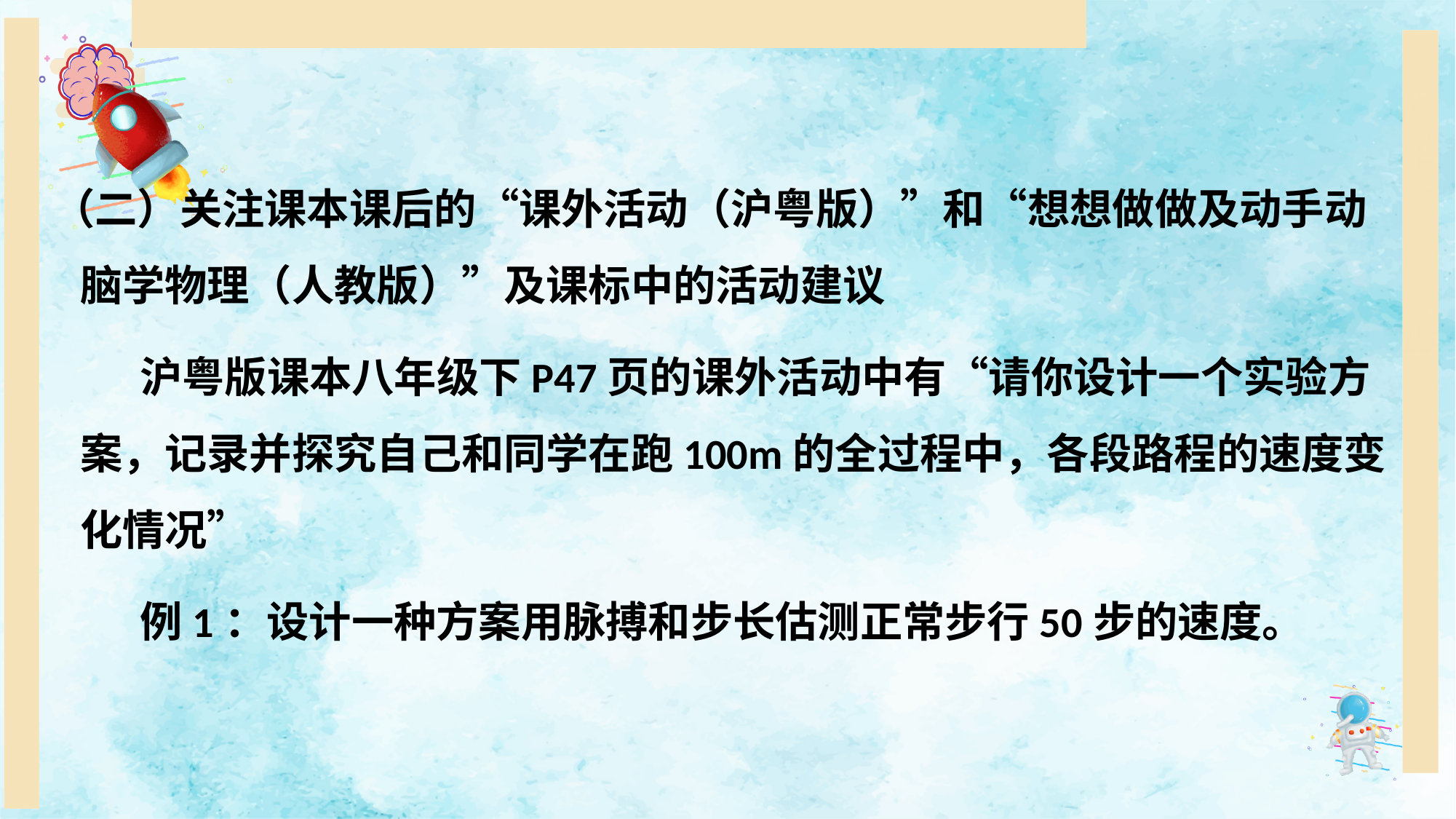

（二）关注课本课后的“课外活动（沪粤版）”和“想想做做及动手动脑学物理（人教版）”及课标中的活动建议
        沪粤版课本八年级下P47页的课外活动中有“请你设计一个实验方案，记录并探究自己和同学在跑100m的全过程中，各段路程的速度变化情况”
        例1：设计一种方案用脉搏和步长估测正常步行50步的速度。